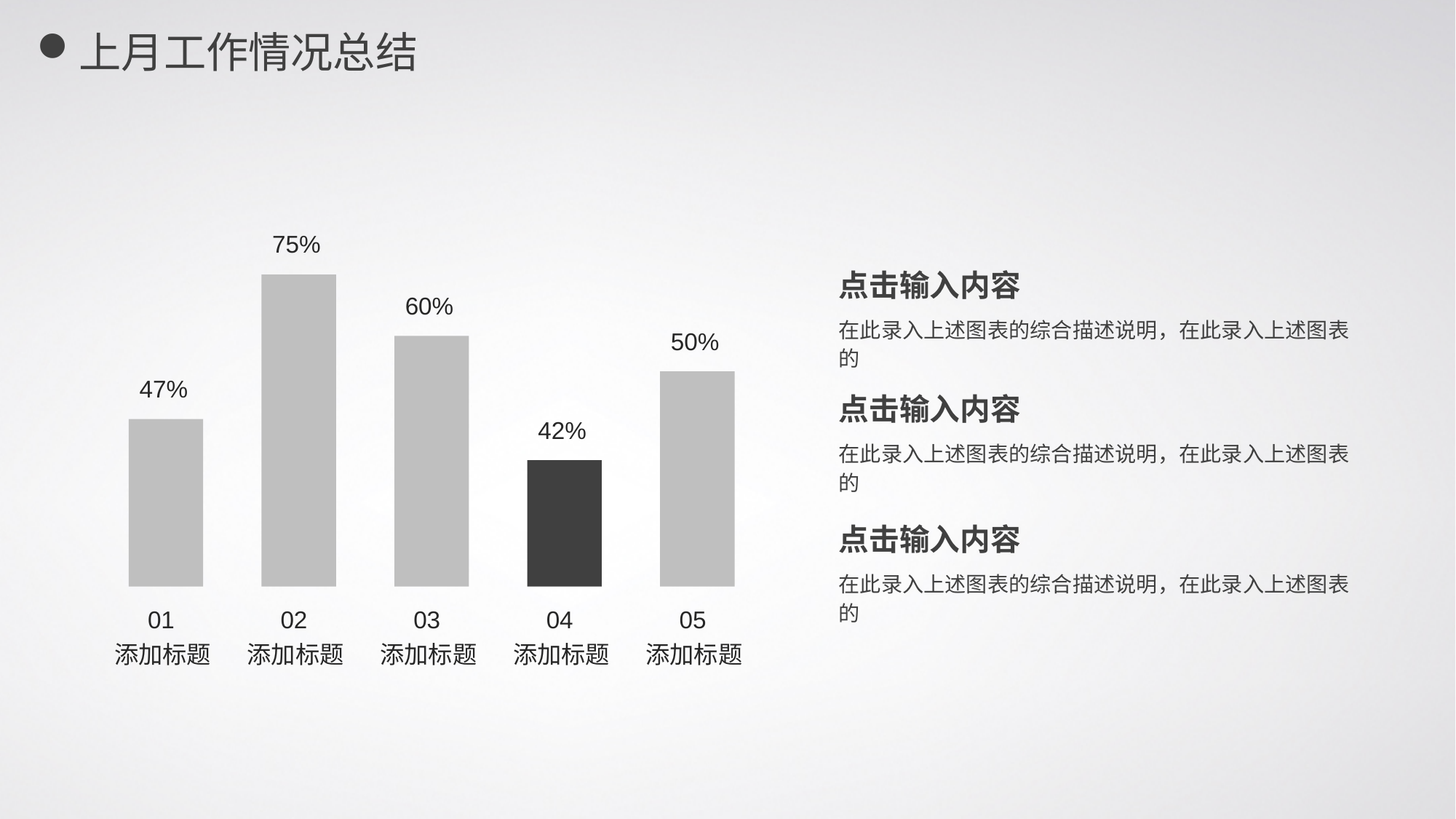

上月工作情况总结
75%

60%
50%
47%
42%
01
02
03
04
05
添加标题
添加标题
添加标题
添加标题
添加标题
点击输入内容
在此录入上述图表的综合描述说明，在此录入上述图表的
点击输入内容
在此录入上述图表的综合描述说明，在此录入上述图表的
点击输入内容
在此录入上述图表的综合描述说明，在此录入上述图表的